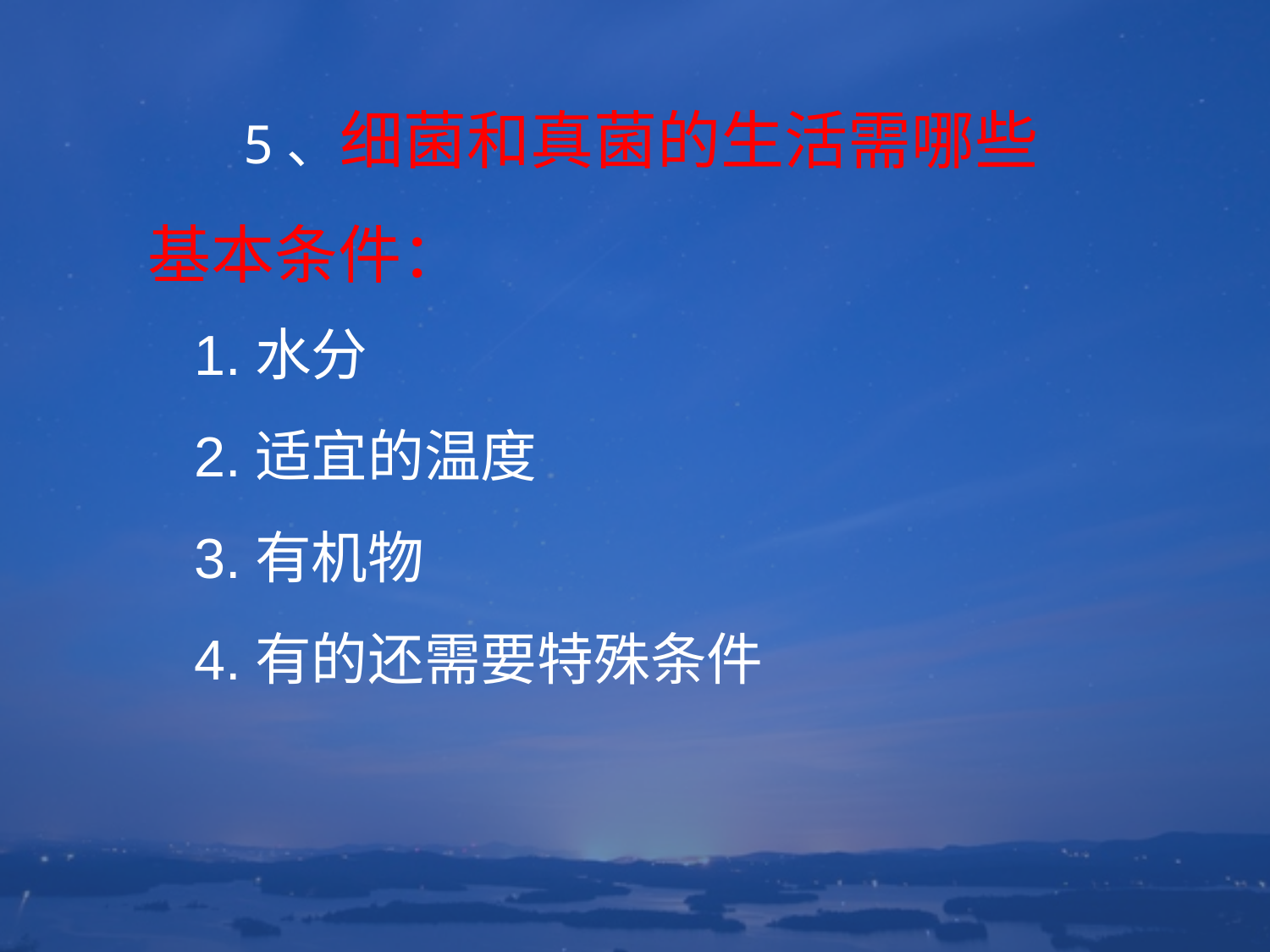

5、细菌和真菌的生活需哪些
基本条件：
   1.水分
   2.适宜的温度
   3.有机物
   4.有的还需要特殊条件